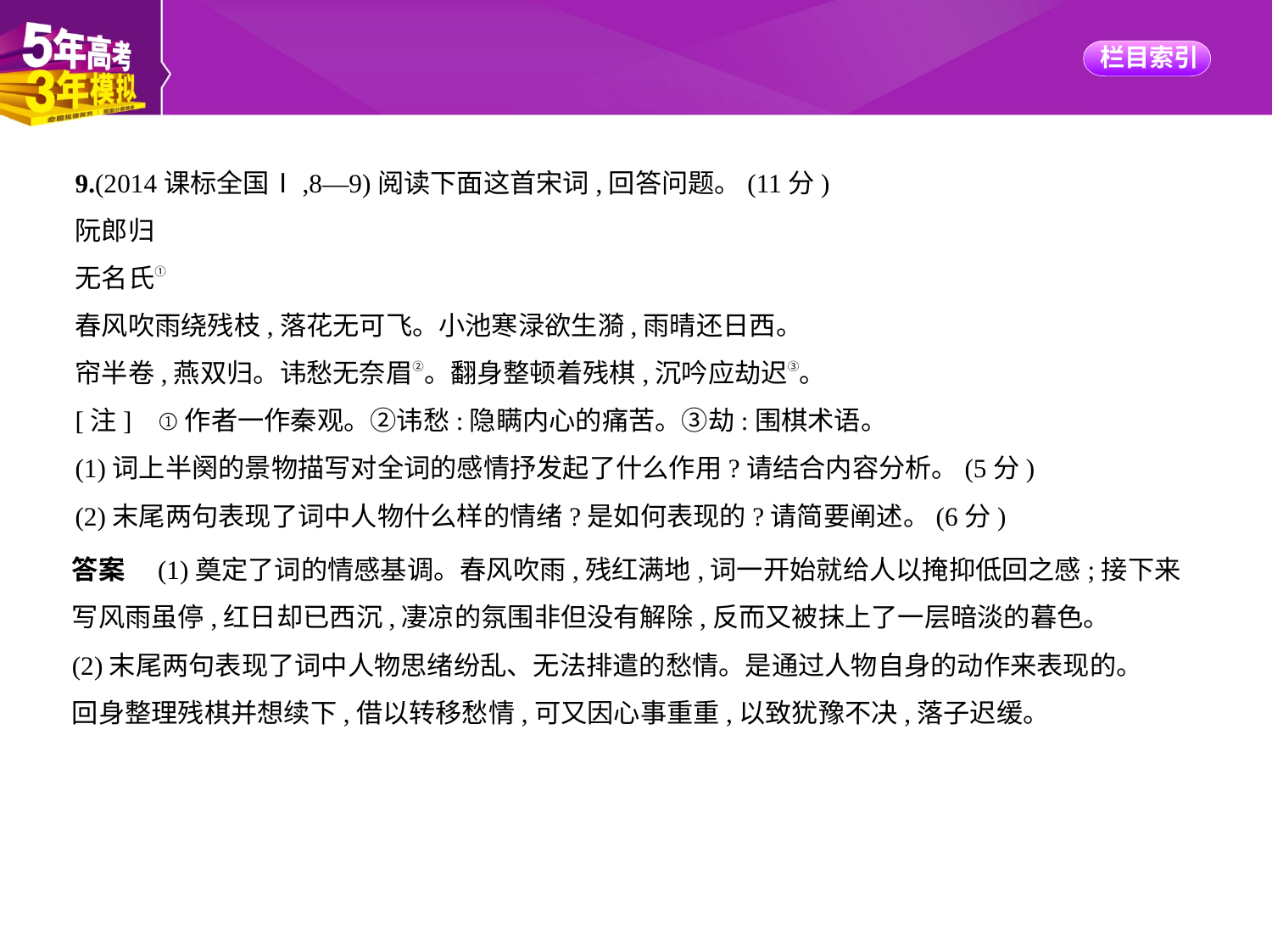

9.(2014课标全国Ⅰ,8—9)阅读下面这首宋词,回答问题。(11分)
阮郎归
无名氏①
春风吹雨绕残枝,落花无可飞。小池寒渌欲生漪,雨晴还日西。
帘半卷,燕双归。讳愁无奈眉②。翻身整顿着残棋,沉吟应劫迟③。
[注]    ①作者一作秦观。②讳愁:隐瞒内心的痛苦。③劫:围棋术语。
(1)词上半阕的景物描写对全词的感情抒发起了什么作用?请结合内容分析。(5分)
(2)末尾两句表现了词中人物什么样的情绪?是如何表现的?请简要阐述。(6分)
答案　(1)奠定了词的情感基调。春风吹雨,残红满地,词一开始就给人以掩抑低回之感;接下来
写风雨虽停,红日却已西沉,凄凉的氛围非但没有解除,反而又被抹上了一层暗淡的暮色。
(2)末尾两句表现了词中人物思绪纷乱、无法排遣的愁情。是通过人物自身的动作来表现的。
回身整理残棋并想续下,借以转移愁情,可又因心事重重,以致犹豫不决,落子迟缓。